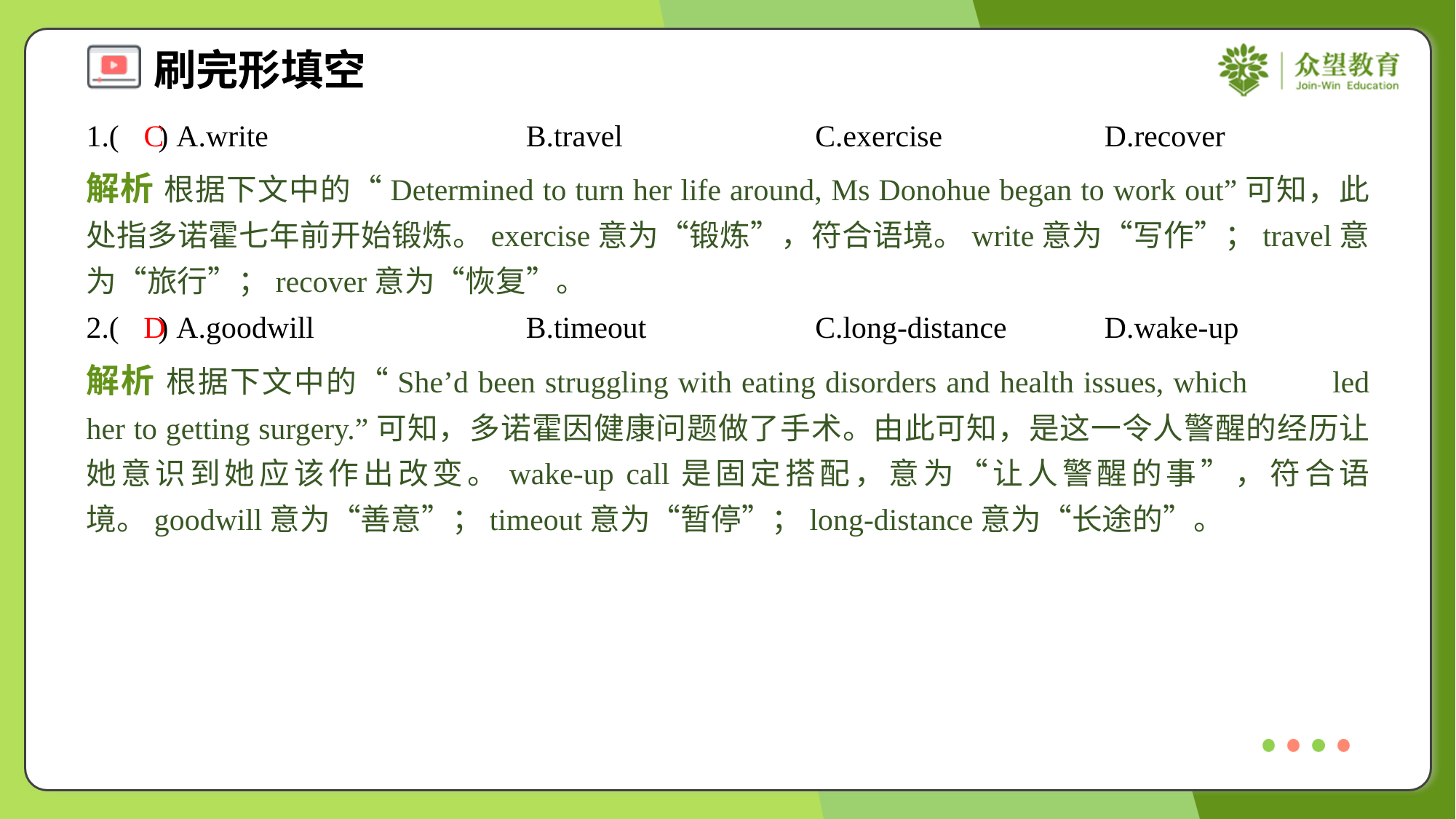

1.(     ) A.write	B.travel	C.exercise	D.recover
C
解析 根据下文中的“Determined to turn her life around, Ms Donohue began to work out”可知，此处指多诺霍七年前开始锻炼。exercise意为“锻炼”，符合语境。write意为“写作”；travel意为“旅行”；recover意为“恢复”。
2.(     ) A.goodwill	B.timeout	C.long-distance	D.wake-up
D
解析 根据下文中的“She’d been struggling with eating disorders and health issues, which         led her to getting surgery.”可知，多诺霍因健康问题做了手术。由此可知，是这一令人警醒的经历让她意识到她应该作出改变。wake-up call是固定搭配，意为“让人警醒的事”，符合语境。goodwill意为“善意”；timeout意为“暂停”；long-distance意为“长途的”。